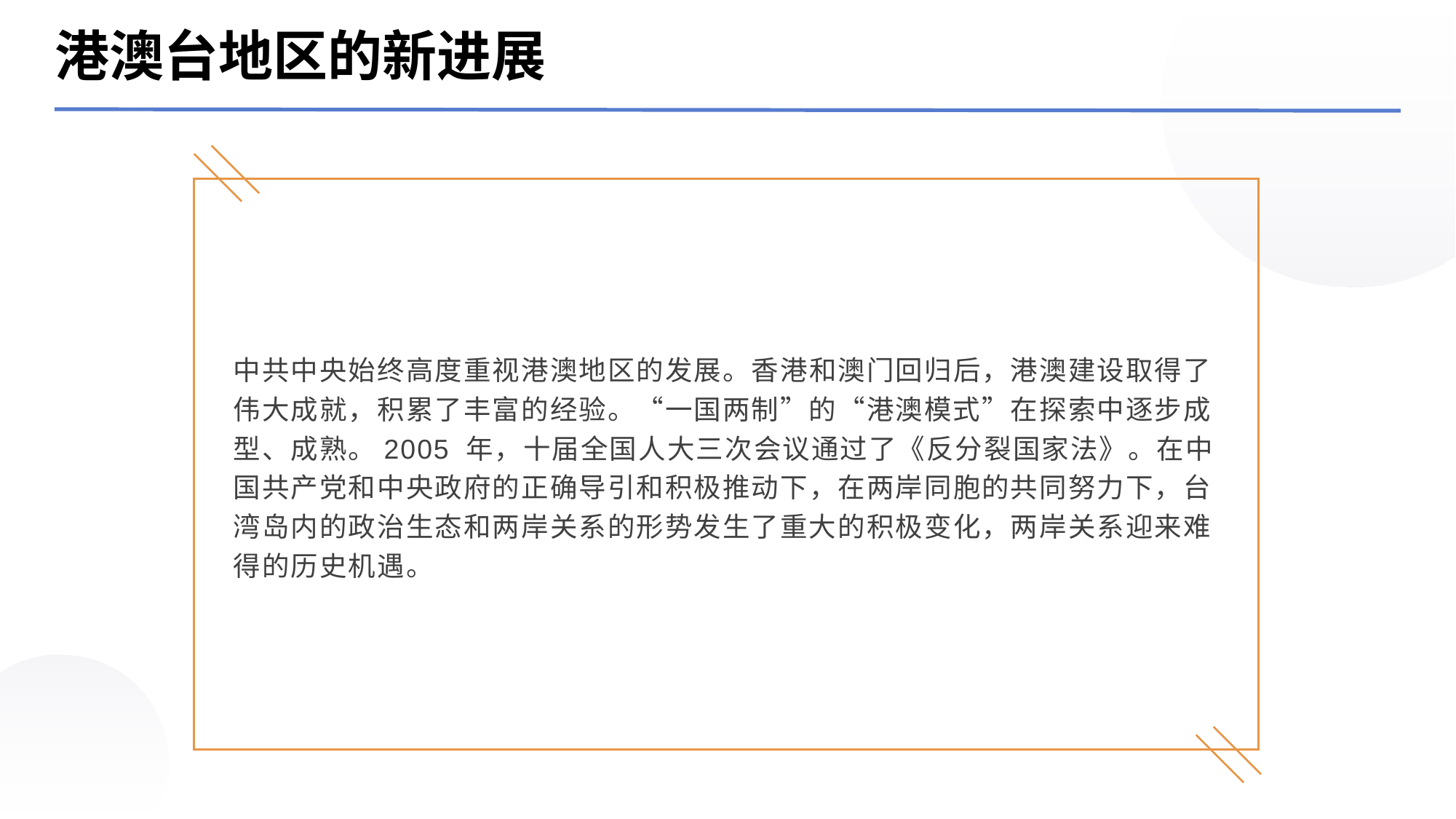

港澳台地区的新进展

中共中央始终高度重视港澳地区的发展。香港和澳门回归后，港澳建设取得了伟大成就，积累了丰富的经验。“一国两制”的“港澳模式”在探索中逐步成型、成熟。2005 年，十届全国人大三次会议通过了《反分裂国家法》。在中国共产党和中央政府的正确导引和积极推动下，在两岸同胞的共同努力下，台湾岛内的政治生态和两岸关系的形势发生了重大的积极变化，两岸关系迎来难得的历史机遇。